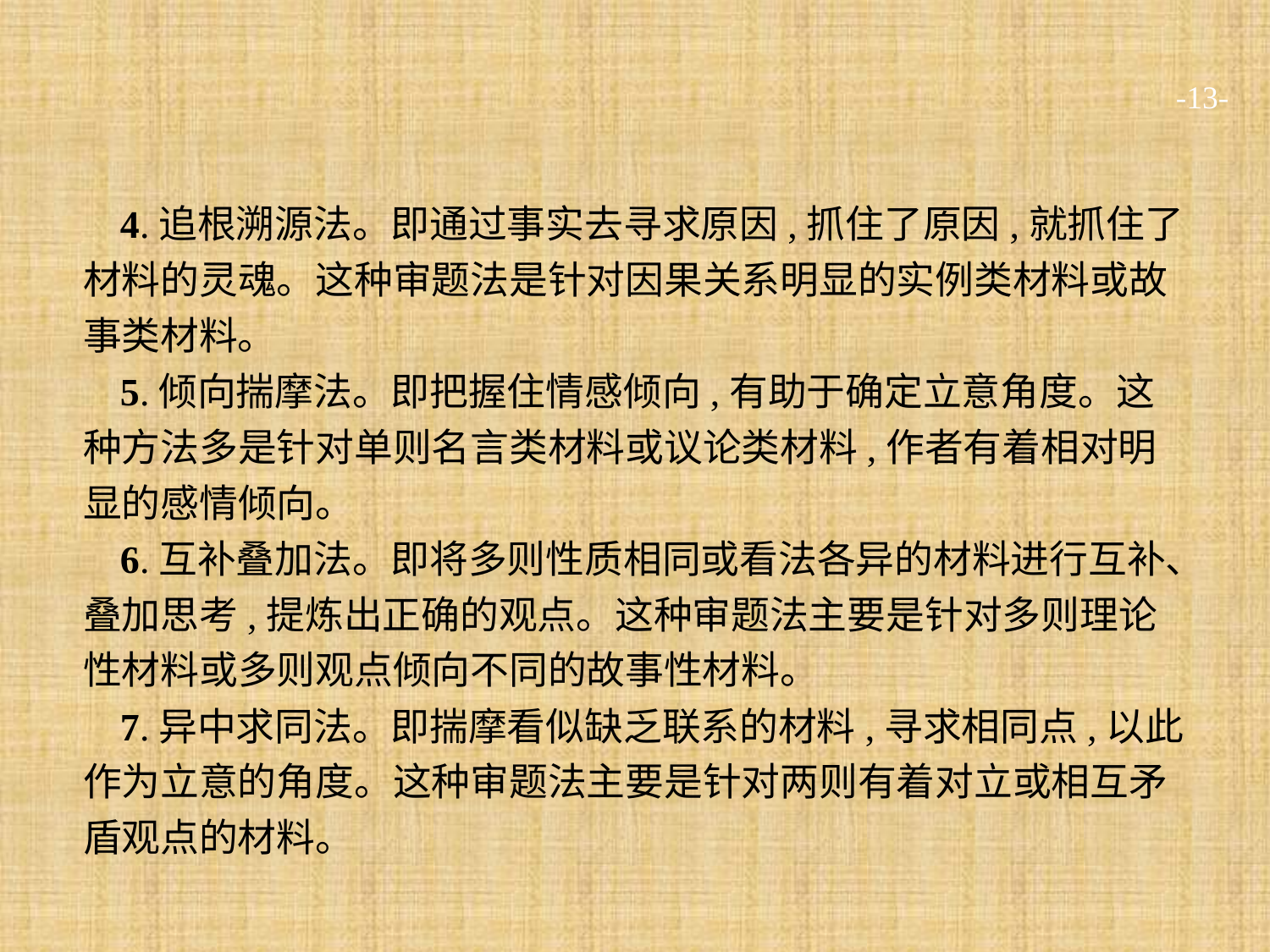

-13-
4.追根溯源法。即通过事实去寻求原因,抓住了原因,就抓住了材料的灵魂。这种审题法是针对因果关系明显的实例类材料或故事类材料。
5.倾向揣摩法。即把握住情感倾向,有助于确定立意角度。这种方法多是针对单则名言类材料或议论类材料,作者有着相对明显的感情倾向。
6.互补叠加法。即将多则性质相同或看法各异的材料进行互补、叠加思考,提炼出正确的观点。这种审题法主要是针对多则理论性材料或多则观点倾向不同的故事性材料。
7.异中求同法。即揣摩看似缺乏联系的材料,寻求相同点,以此作为立意的角度。这种审题法主要是针对两则有着对立或相互矛盾观点的材料。